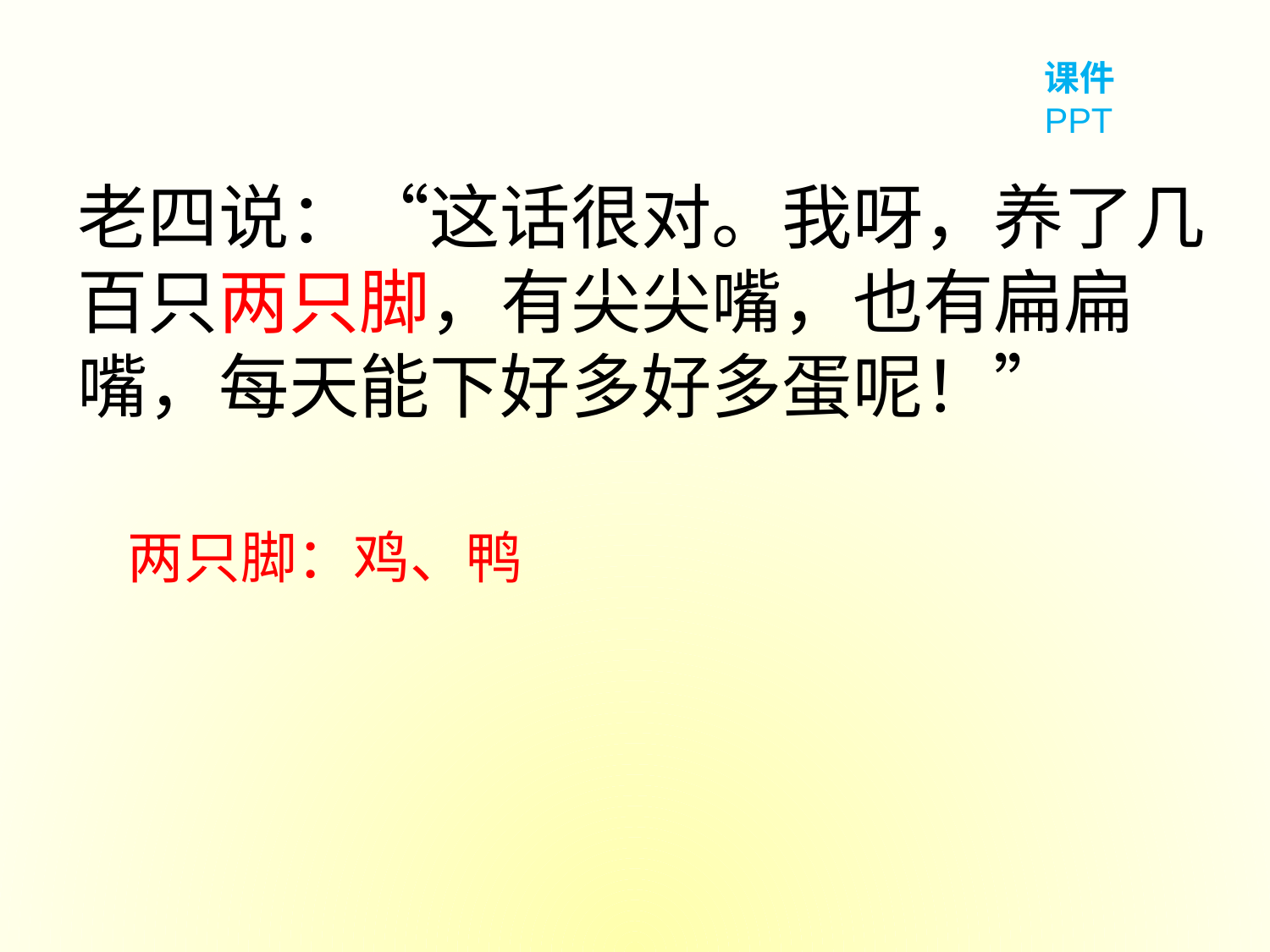

课件PPT

老四说：“这话很对。我呀，养了几百只两只脚，有尖尖嘴，也有扁扁嘴，每天能下好多好多蛋呢！”
两只脚：鸡、鸭